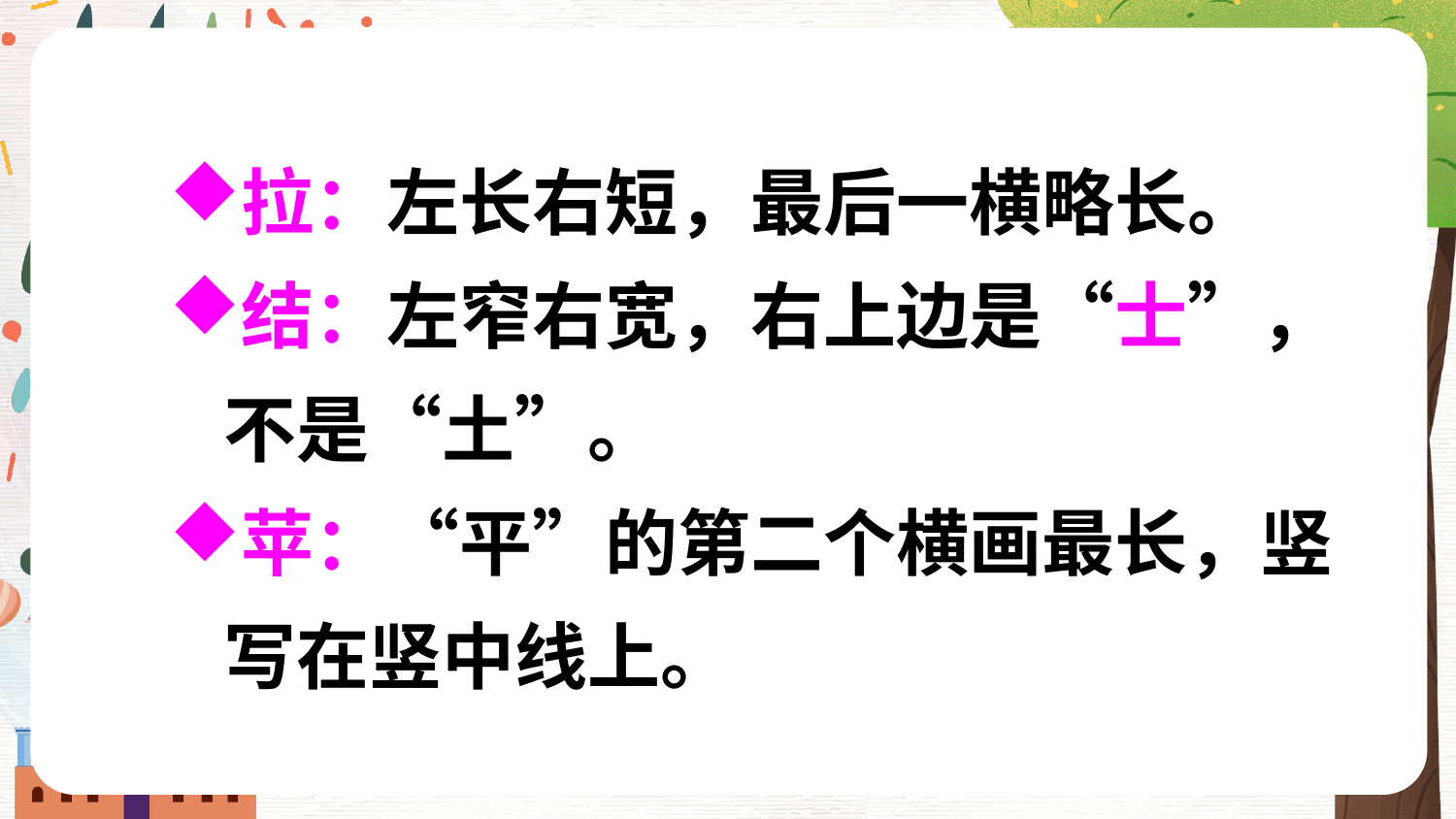

拉：左长右短，最后一横略长。
结：左窄右宽，右上边是“士”，不是“土”。
苹：“平”的第二个横画最长，竖写在竖中线上。